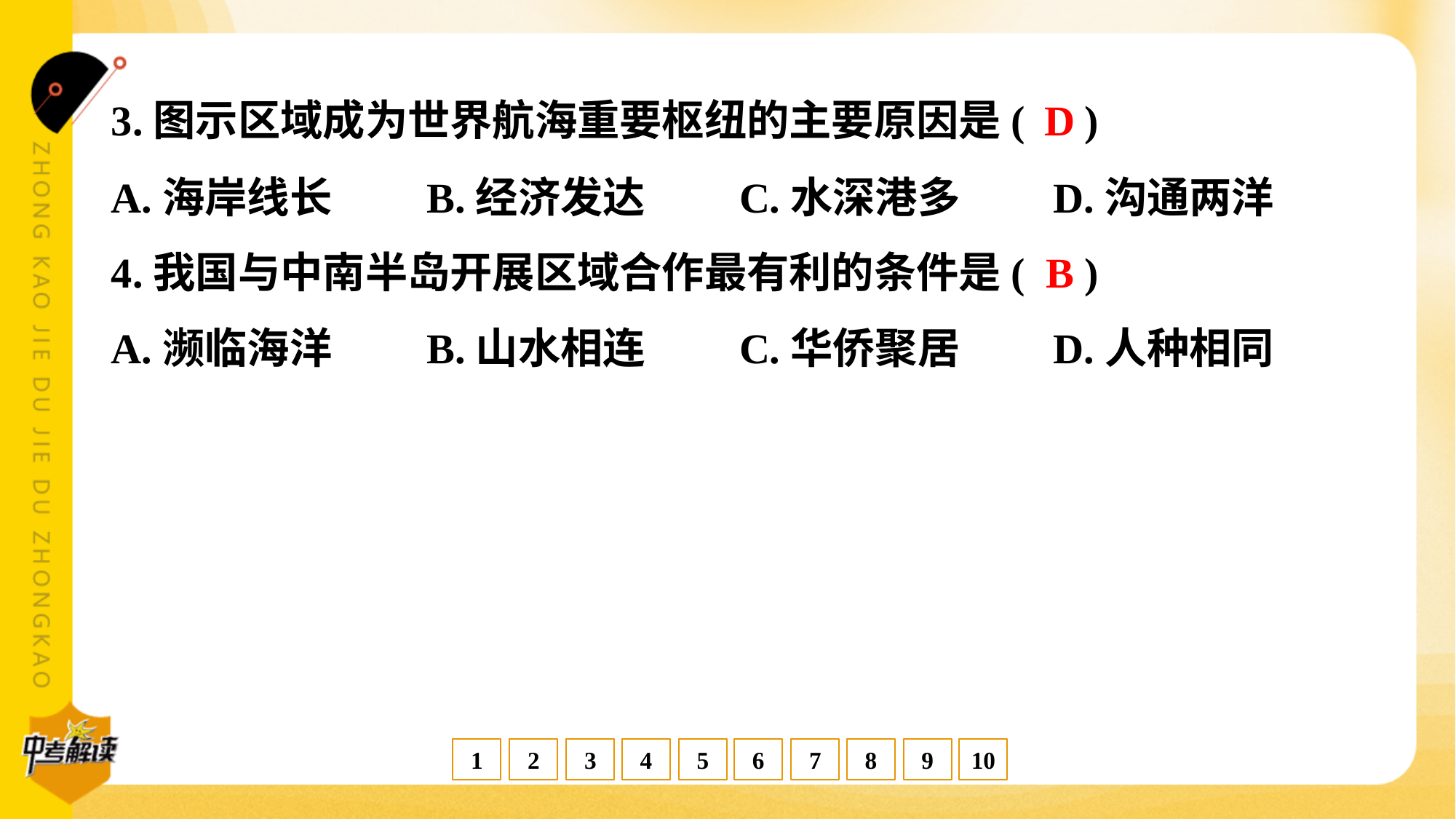

D
3.图示区域成为世界航海重要枢纽的主要原因是(     )
A.海岸线长	B.经济发达	C.水深港多	D.沟通两洋
B
4.我国与中南半岛开展区域合作最有利的条件是(     )
A.濒临海洋	B.山水相连	C.华侨聚居	D.人种相同